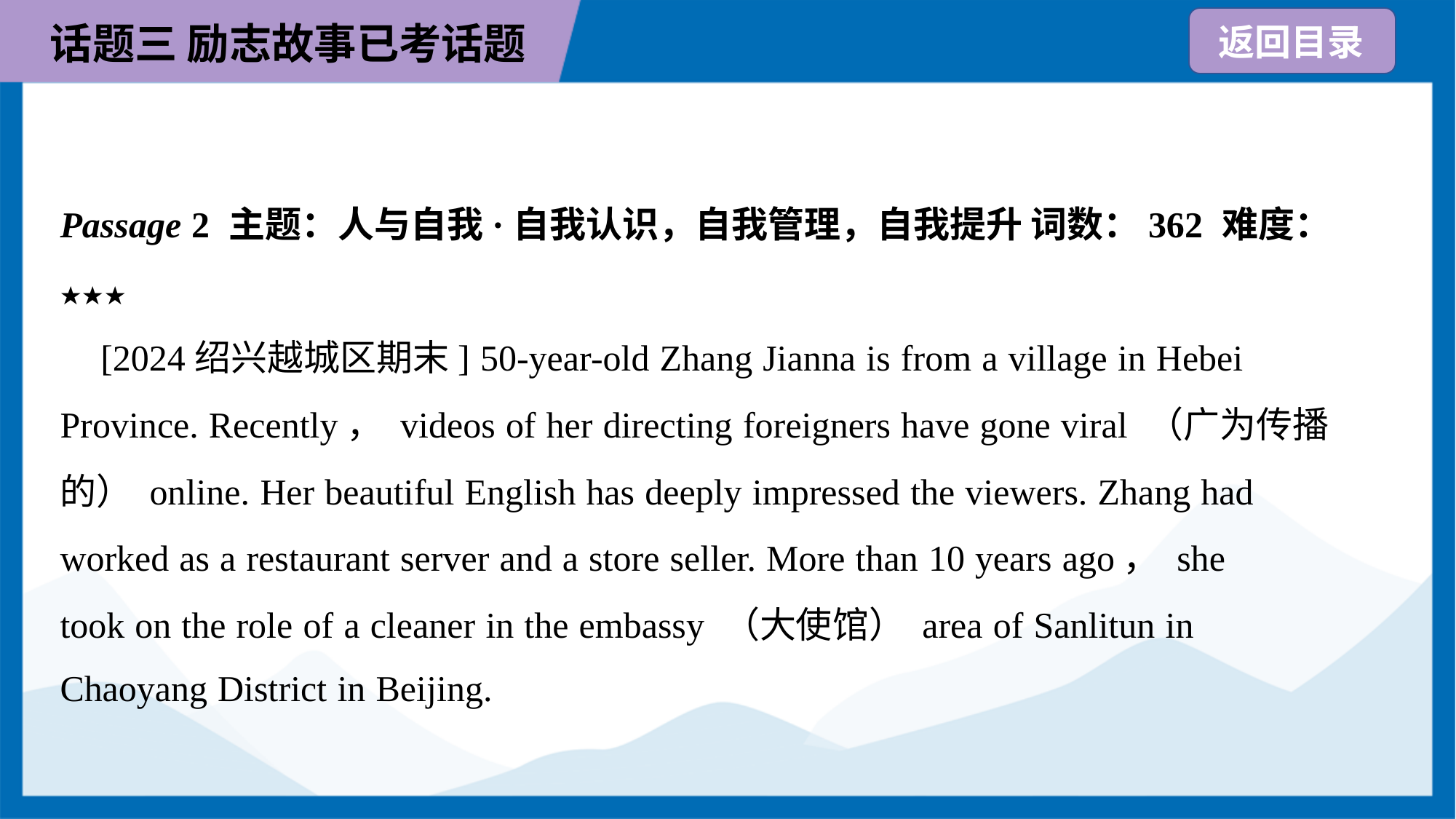

Passage 2 主题：人与自我·自我认识，自我管理，自我提升 词数：362 难度：
★★★
    [2024绍兴越城区期末] 50-year-old Zhang Jianna is from a village in Hebei
Province. Recently， videos of her directing foreigners have gone viral （广为传播
的） online. Her beautiful English has deeply impressed the viewers. Zhang had
worked as a restaurant server and a store seller. More than 10 years ago， she
took on the role of a cleaner in the embassy （大使馆） area of Sanlitun in
Chaoyang District in Beijing.